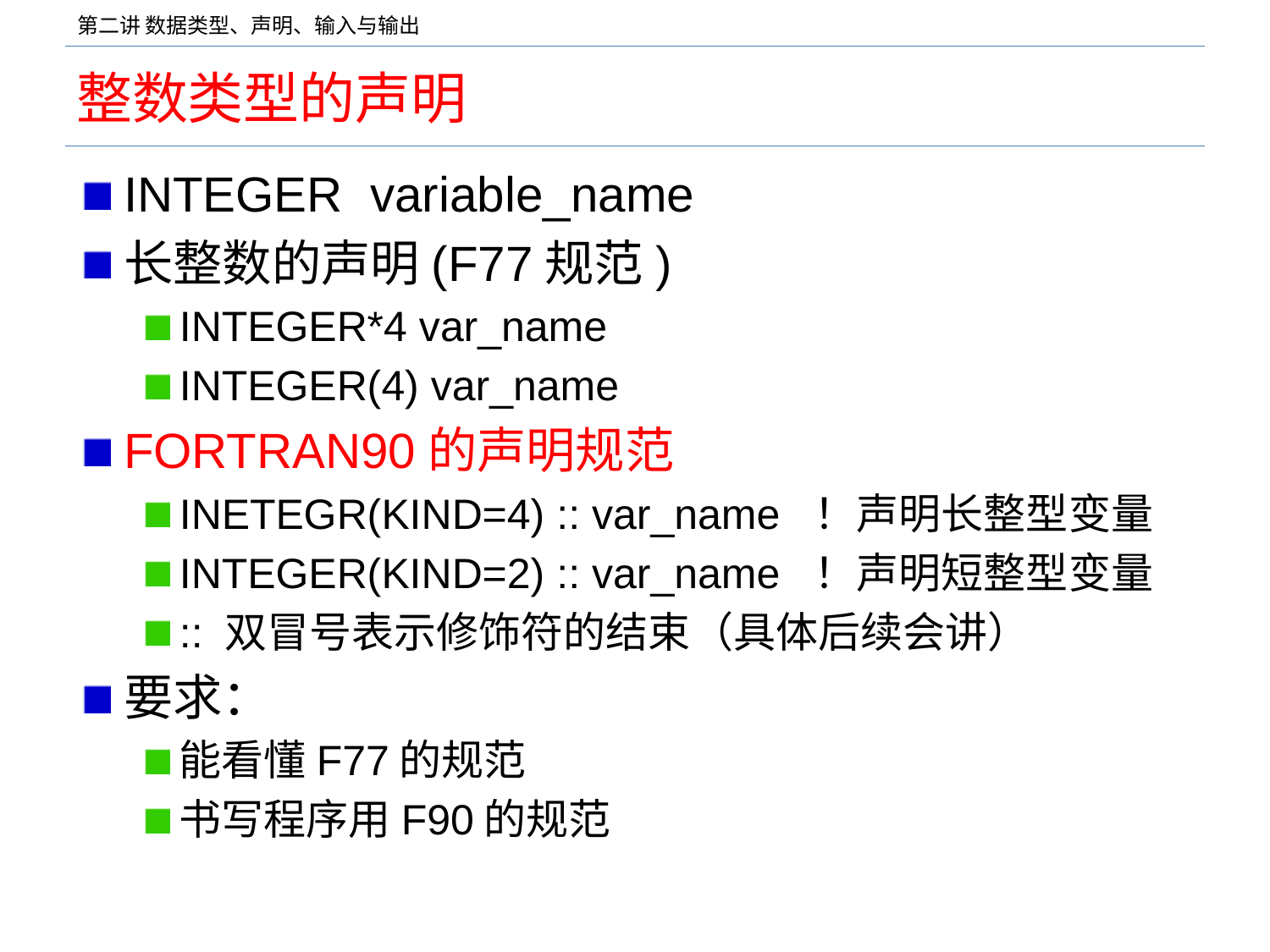

# 整数类型的声明
INTEGER  variable_name
长整数的声明(F77规范)
INTEGER*4 var_name
INTEGER(4) var_name
FORTRAN90的声明规范
INETEGR(KIND=4) :: var_name	！声明长整型变量
INTEGER(KIND=2) :: var_name	！声明短整型变量
:: 双冒号表示修饰符的结束（具体后续会讲）
要求：
能看懂F77的规范
书写程序用F90的规范